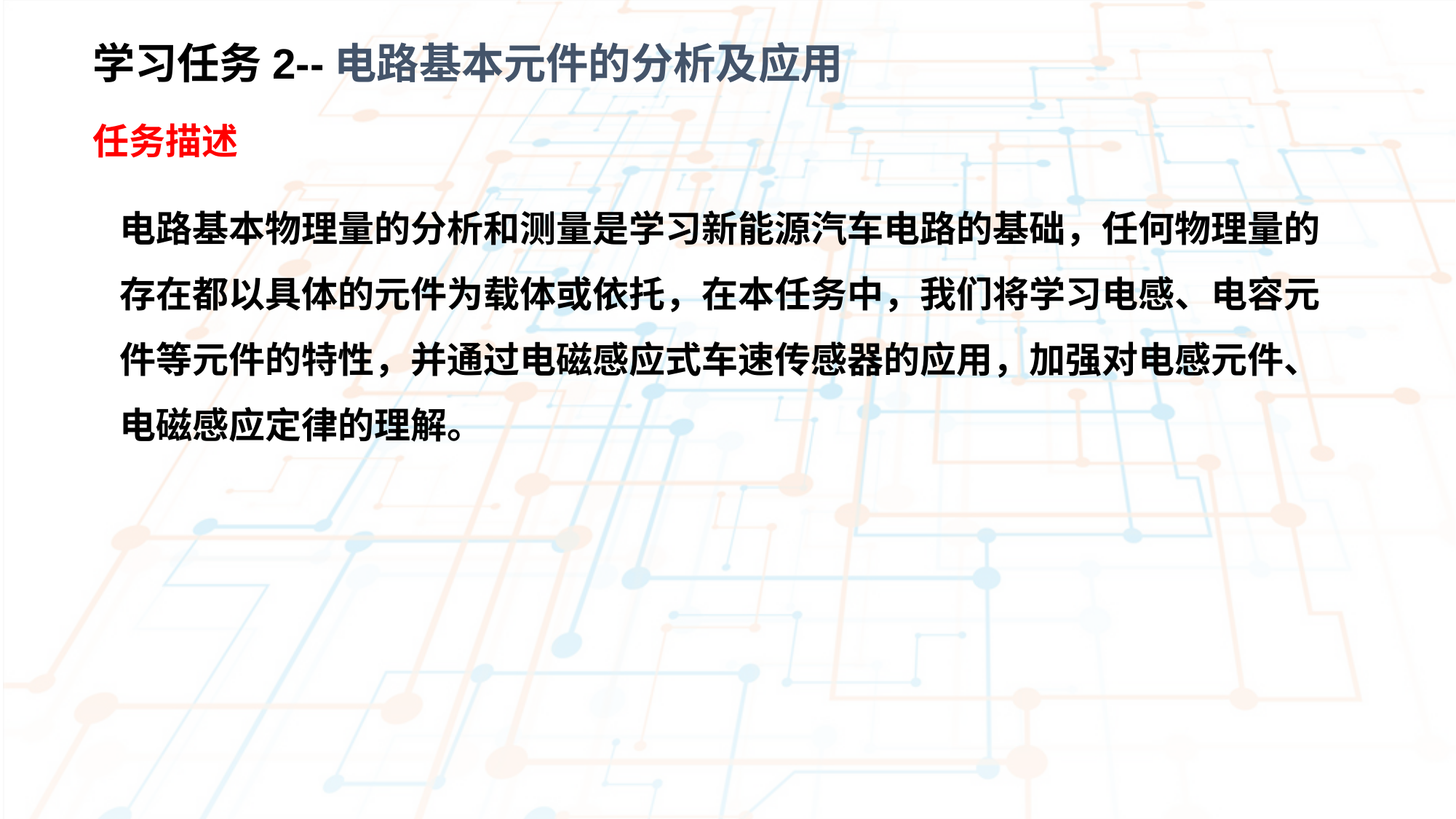

学习任务2--电路基本元件的分析及应用
任务描述

电路基本物理量的分析和测量是学习新能源汽车电路的基础，任何物理量的存在都以具体的元件为载体或依托，在本任务中，我们将学习电感、电容元件等元件的特性，并通过电磁感应式车速传感器的应用，加强对电感元件、电磁感应定律的理解。